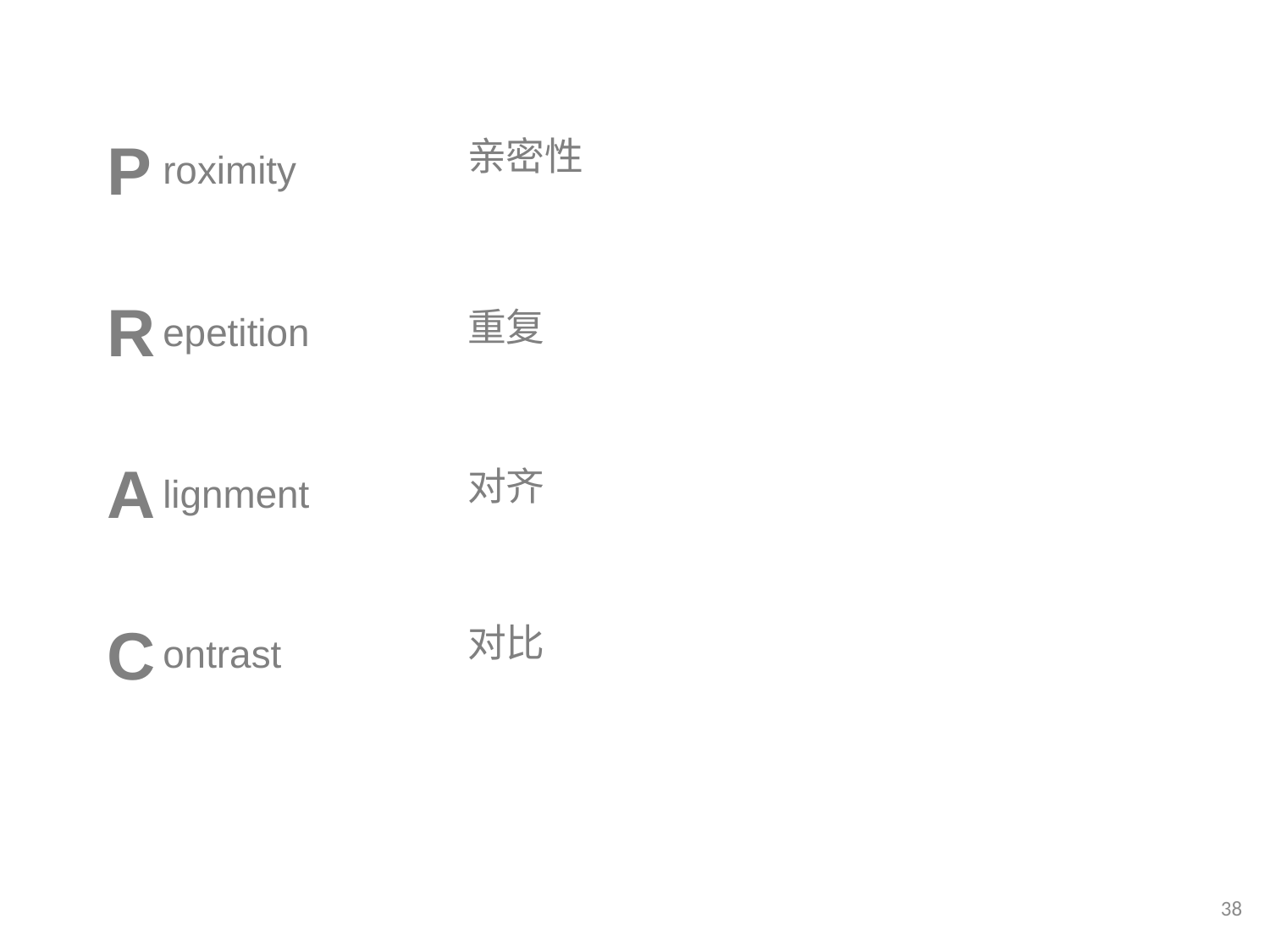

P
亲密性
roximity
R
重复
epetition
A
对齐
lignment
C
对比
ontrast
38